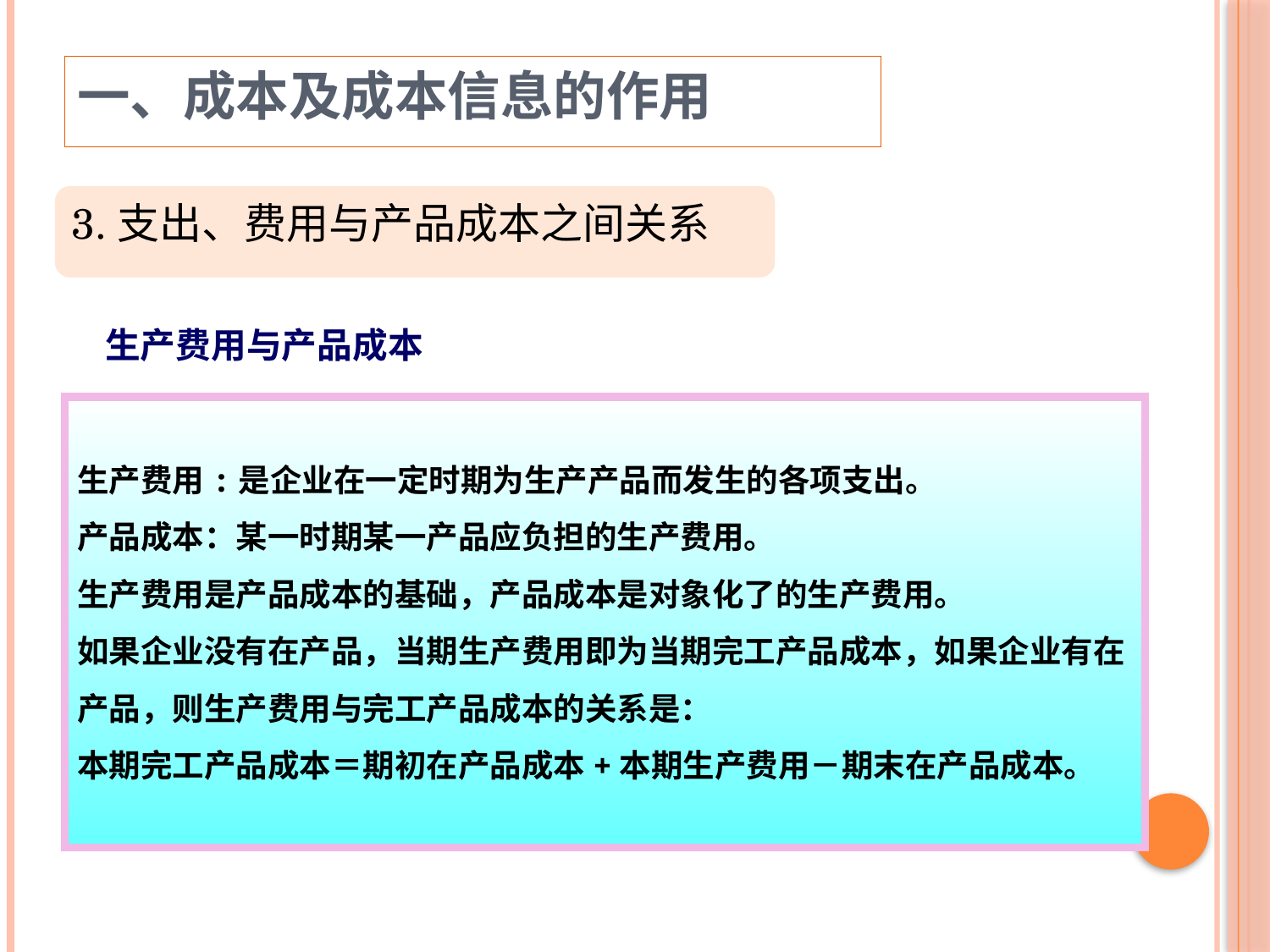

一、成本及成本信息的作用
3.支出、费用与产品成本之间关系
生产费用与产品成本

生产费用:是企业在一定时期为生产产品而发生的各项支出。
产品成本：某一时期某一产品应负担的生产费用。
生产费用是产品成本的基础，产品成本是对象化了的生产费用。
如果企业没有在产品，当期生产费用即为当期完工产品成本，如果企业有在产品，则生产费用与完工产品成本的关系是：
本期完工产品成本＝期初在产品成本+本期生产费用－期末在产品成本。